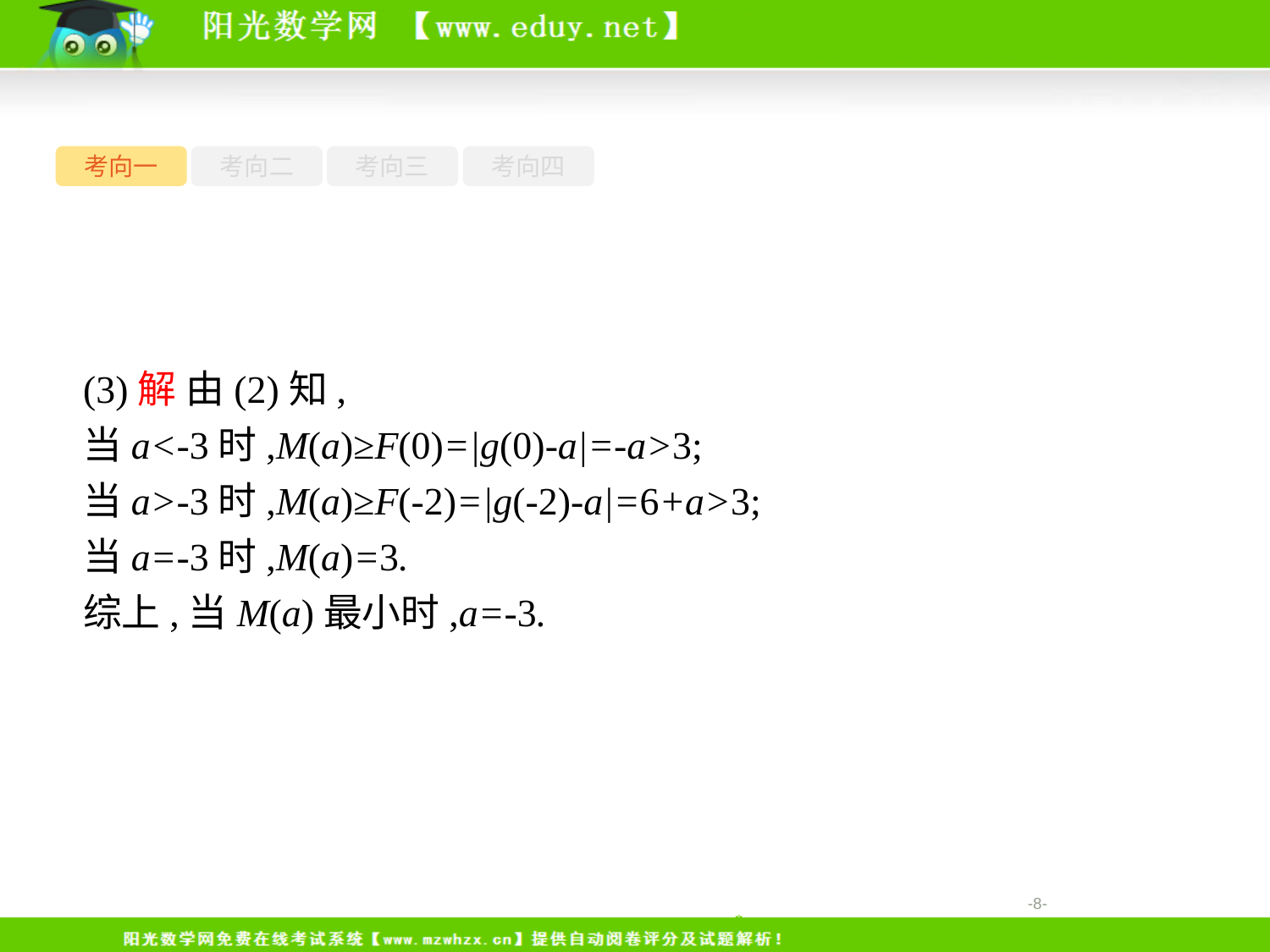

考向一
考向二
考向三
考向四
(3)解 由(2)知,
当a<-3时,M(a)≥F(0)=|g(0)-a|=-a>3;
当a>-3时,M(a)≥F(-2)=|g(-2)-a|=6+a>3;
当a=-3时,M(a)=3.
综上,当M(a)最小时,a=-3.
-8-